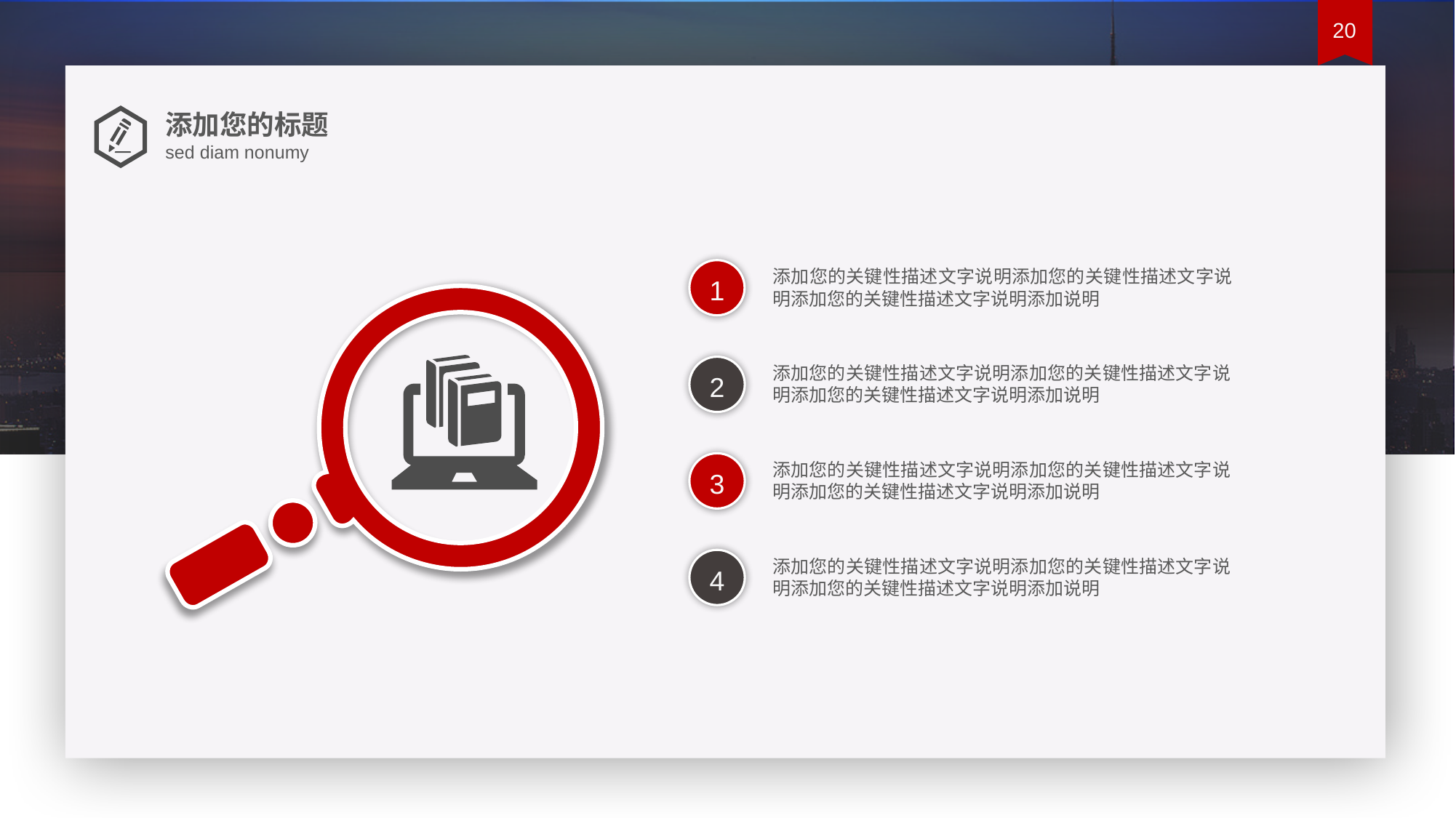

添加您的标题
sed diam nonumy

1
添加您的关键性描述文字说明添加您的关键性描述文字说明添加您的关键性描述文字说明添加说明

2
添加您的关键性描述文字说明添加您的关键性描述文字说明添加您的关键性描述文字说明添加说明
3
添加您的关键性描述文字说明添加您的关键性描述文字说明添加您的关键性描述文字说明添加说明
4
添加您的关键性描述文字说明添加您的关键性描述文字说明添加您的关键性描述文字说明添加说明